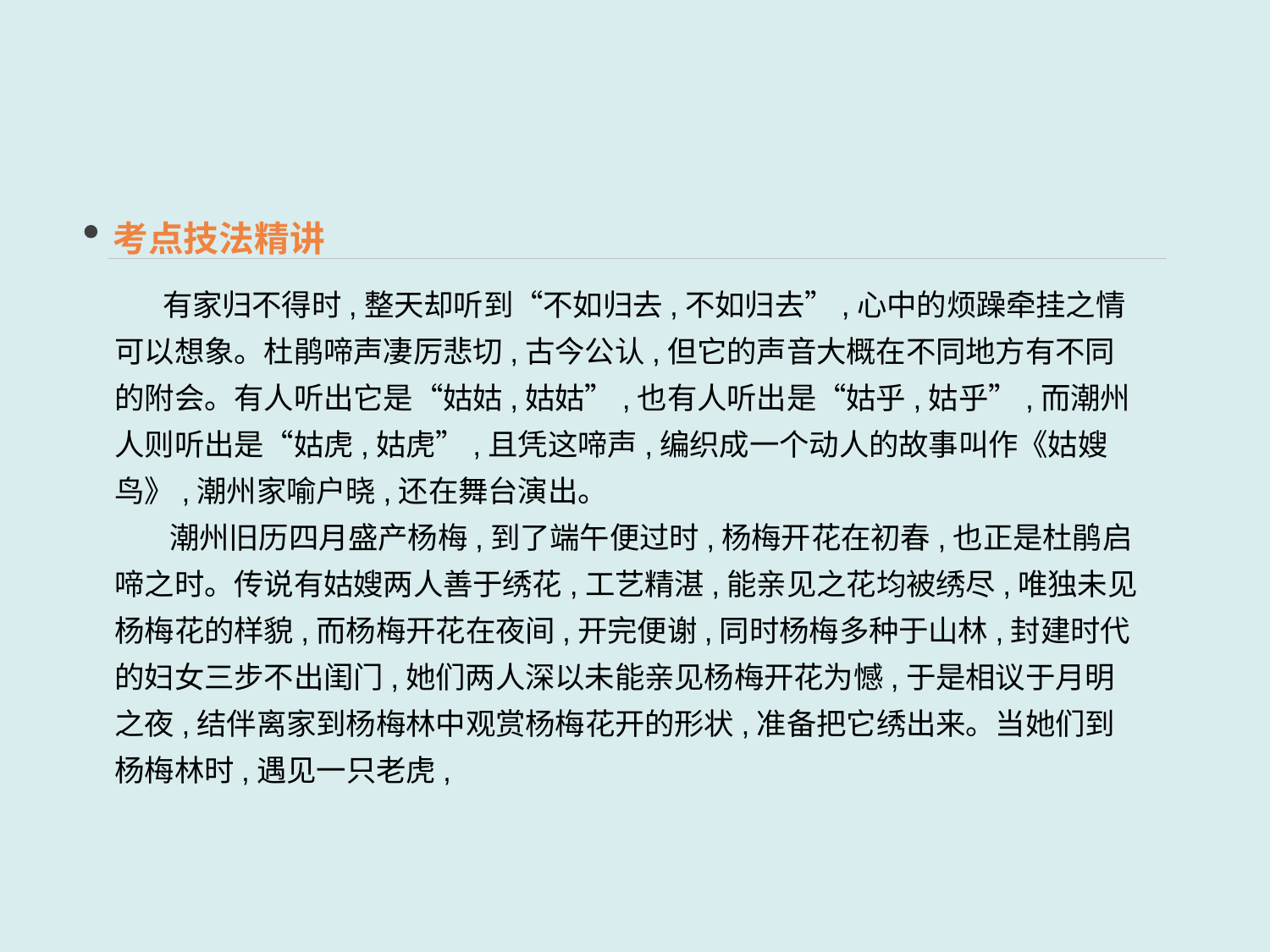

考点技法精讲

      有家归不得时,整天却听到“不如归去,不如归去”,心中的烦躁牵挂之情可以想象。杜鹃啼声凄厉悲切,古今公认,但它的声音大概在不同地方有不同的附会。有人听出它是“姑姑,姑姑”,也有人听出是“姑乎,姑乎”,而潮州人则听出是“姑虎,姑虎”,且凭这啼声,编织成一个动人的故事叫作《姑嫂鸟》,潮州家喻户晓,还在舞台演出。
       潮州旧历四月盛产杨梅,到了端午便过时,杨梅开花在初春,也正是杜鹃启啼之时。传说有姑嫂两人善于绣花,工艺精湛,能亲见之花均被绣尽,唯独未见杨梅花的样貌,而杨梅开花在夜间,开完便谢,同时杨梅多种于山林,封建时代的妇女三步不出闺门,她们两人深以未能亲见杨梅开花为憾,于是相议于月明之夜,结伴离家到杨梅林中观赏杨梅花开的形状,准备把它绣出来。当她们到杨梅林时,遇见一只老虎,